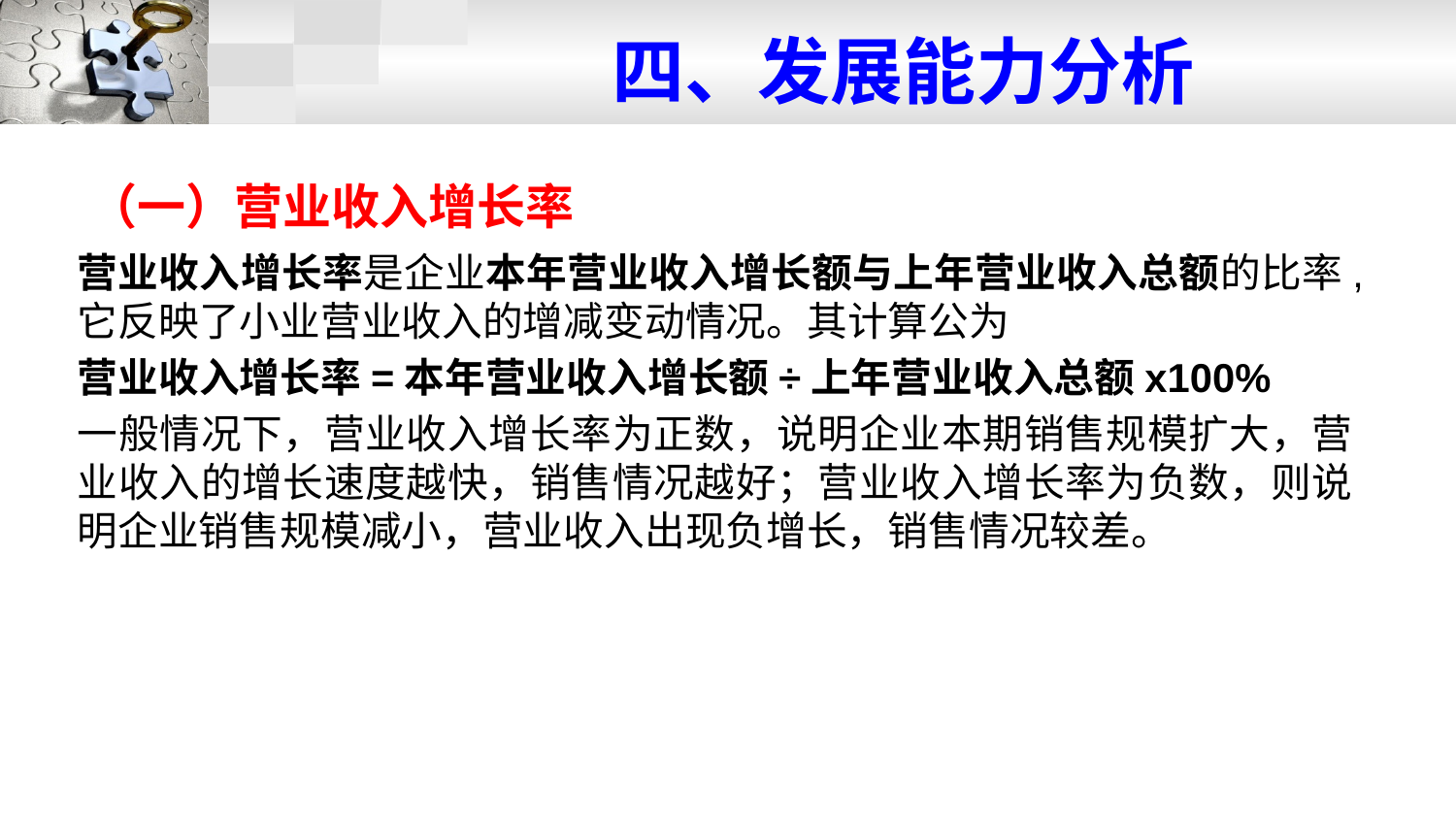

# 四、发展能力分析
（一）营业收入增长率
营业收入增长率是企业本年营业收入增长额与上年营业收入总额的比率,它反映了小业营业收入的增减变动情况。其计算公为
营业收入增长率=本年营业收入增长额÷上年营业收入总额x100%
一般情况下，营业收入增长率为正数，说明企业本期销售规模扩大，营业收入的增长速度越快，销售情况越好；营业收入增长率为负数，则说明企业销售规模减小，营业收入出现负增长，销售情况较差。